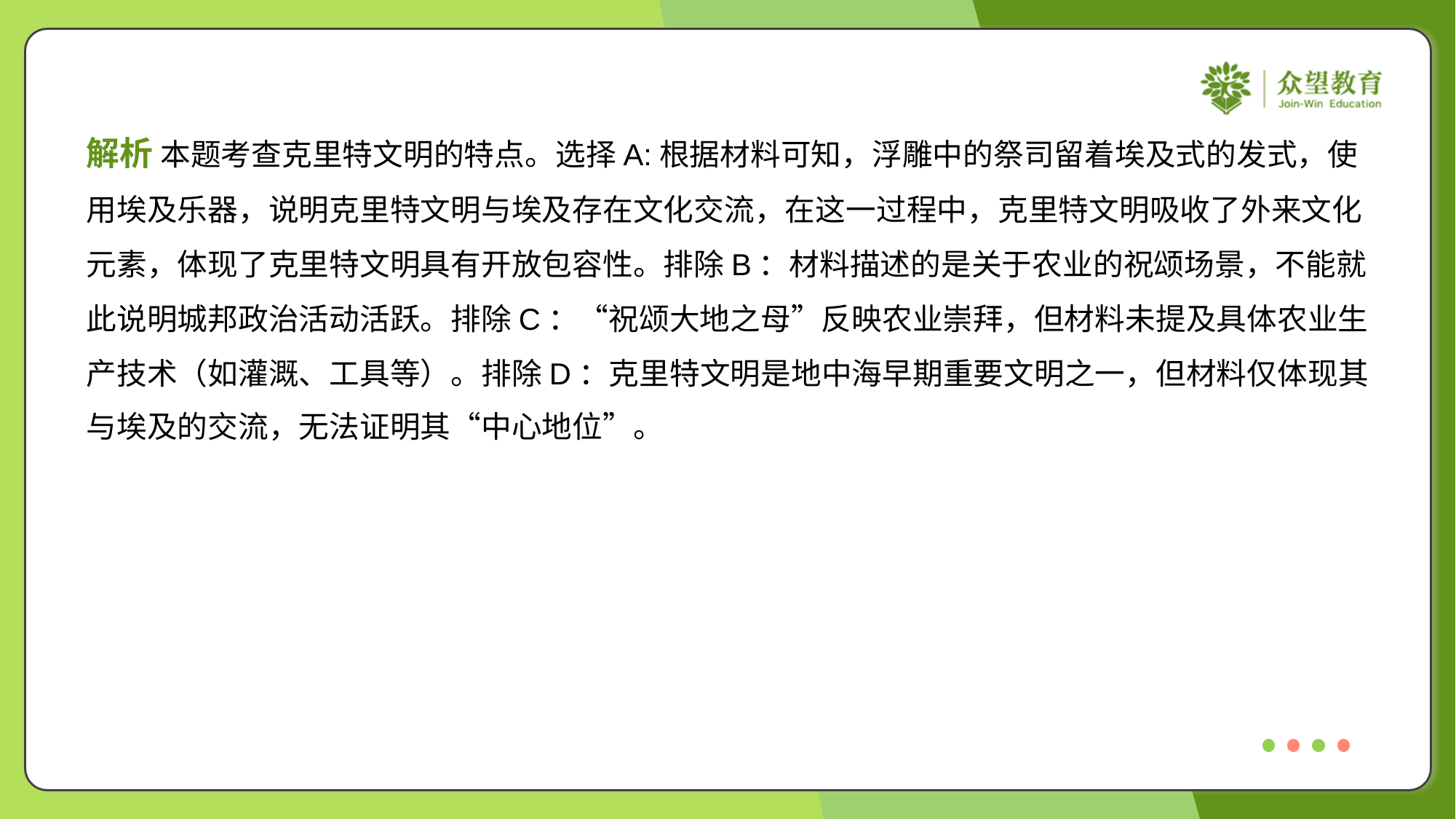

解析 本题考查克里特文明的特点。选择A:根据材料可知，浮雕中的祭司留着埃及式的发式，使
用埃及乐器，说明克里特文明与埃及存在文化交流，在这一过程中，克里特文明吸收了外来文化
元素，体现了克里特文明具有开放包容性。排除B：材料描述的是关于农业的祝颂场景，不能就
此说明城邦政治活动活跃。排除C：“祝颂大地之母”反映农业崇拜，但材料未提及具体农业生
产技术（如灌溉、工具等）。排除D：克里特文明是地中海早期重要文明之一，但材料仅体现其
与埃及的交流，无法证明其“中心地位”。